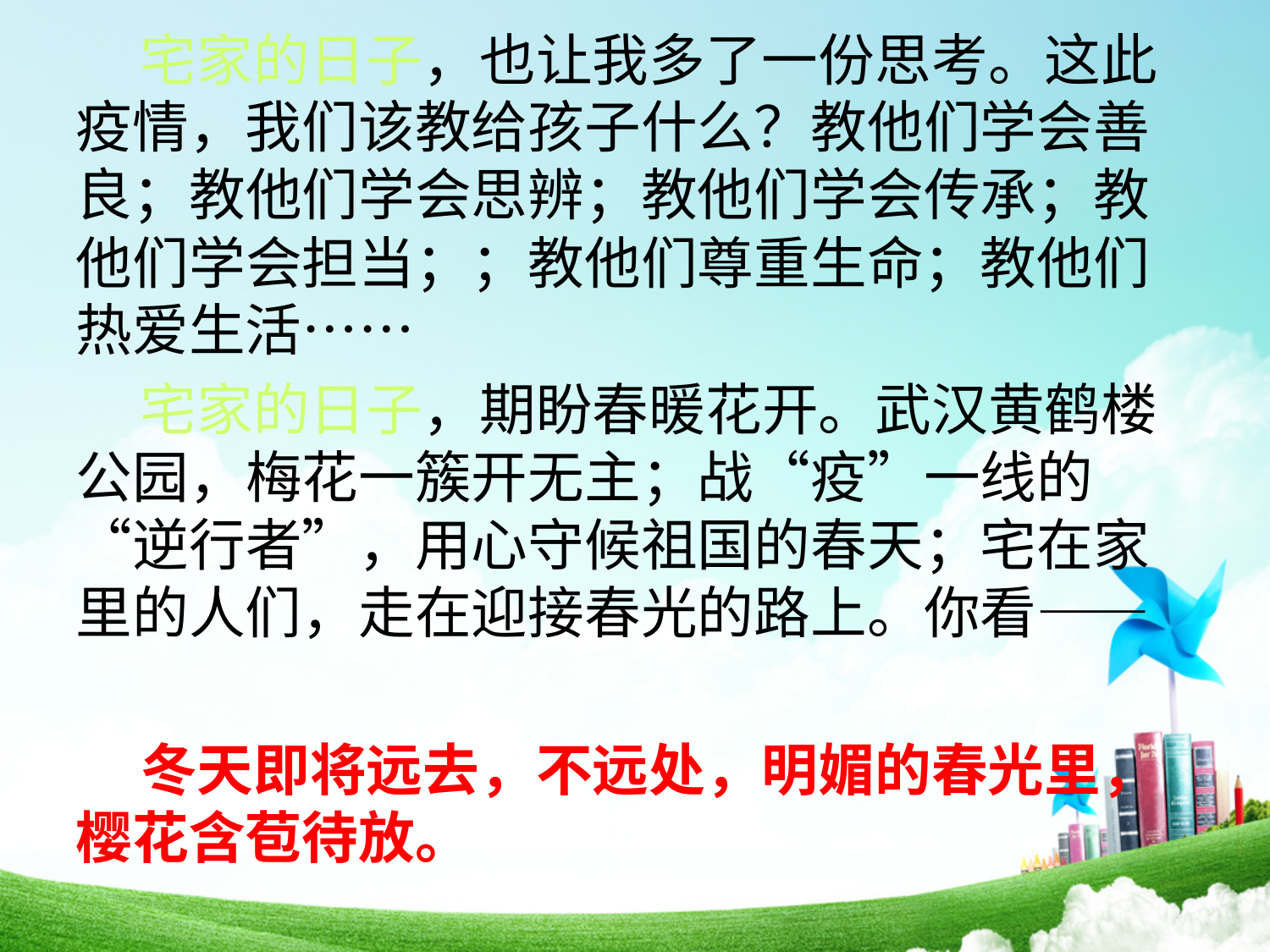

宅家的日子，也让我多了一份思考。这此疫情，我们该教给孩子什么？教他们学会善良；教他们学会思辨；教他们学会传承；教他们学会担当；；教他们尊重生命；教他们热爱生活……
    宅家的日子，期盼春暖花开。武汉黄鹤楼公园，梅花一簇开无主；战“疫”一线的“逆行者”，用心守候祖国的春天；宅在家里的人们，走在迎接春光的路上。你看——

    冬天即将远去，不远处，明媚的春光里，樱花含苞待放。